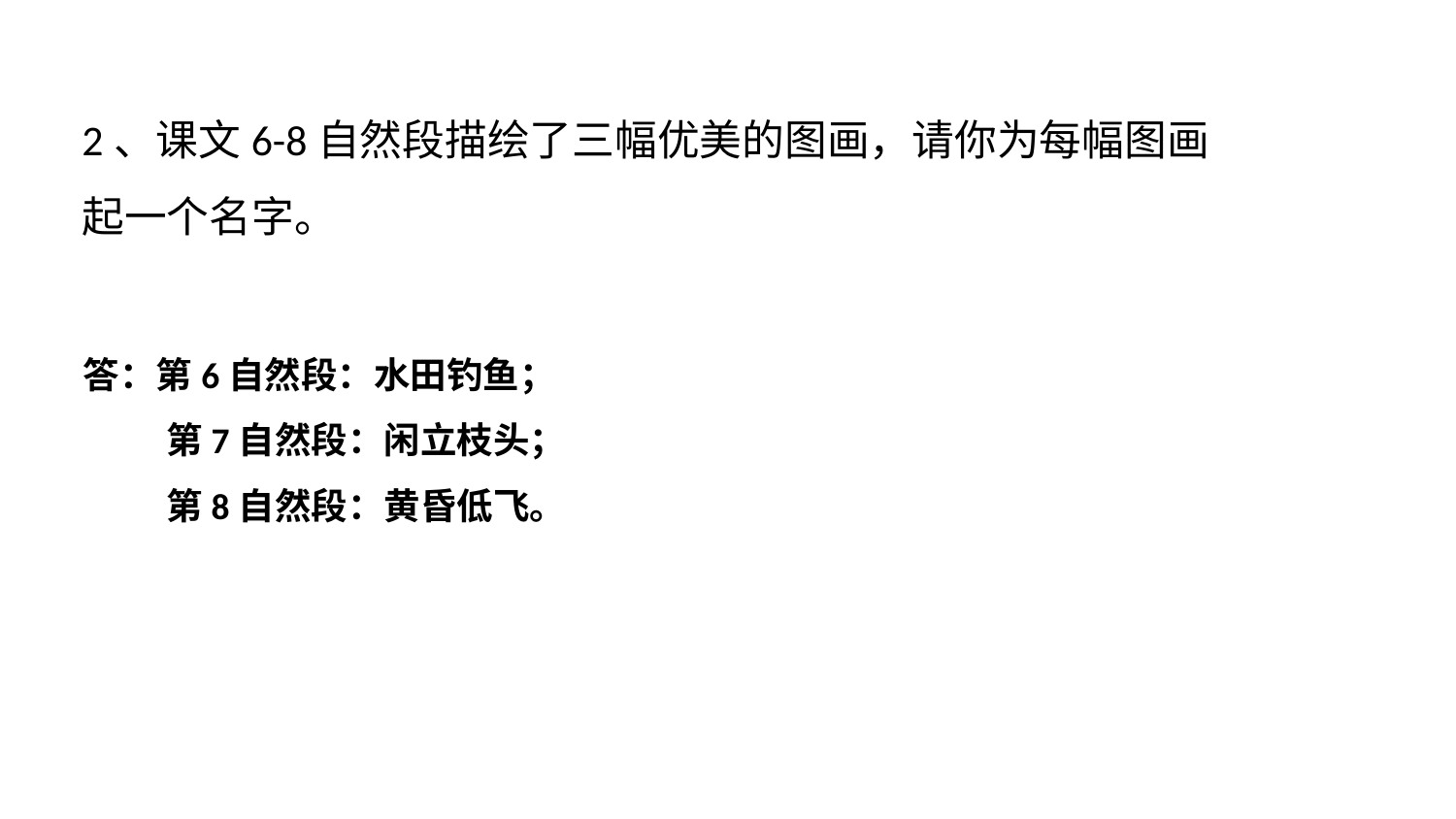

2、课文6-8自然段描绘了三幅优美的图画，请你为每幅图画起一个名字。
答：第6自然段：水田钓鱼；
         第7自然段：闲立枝头；
         第8自然段：黄昏低飞。